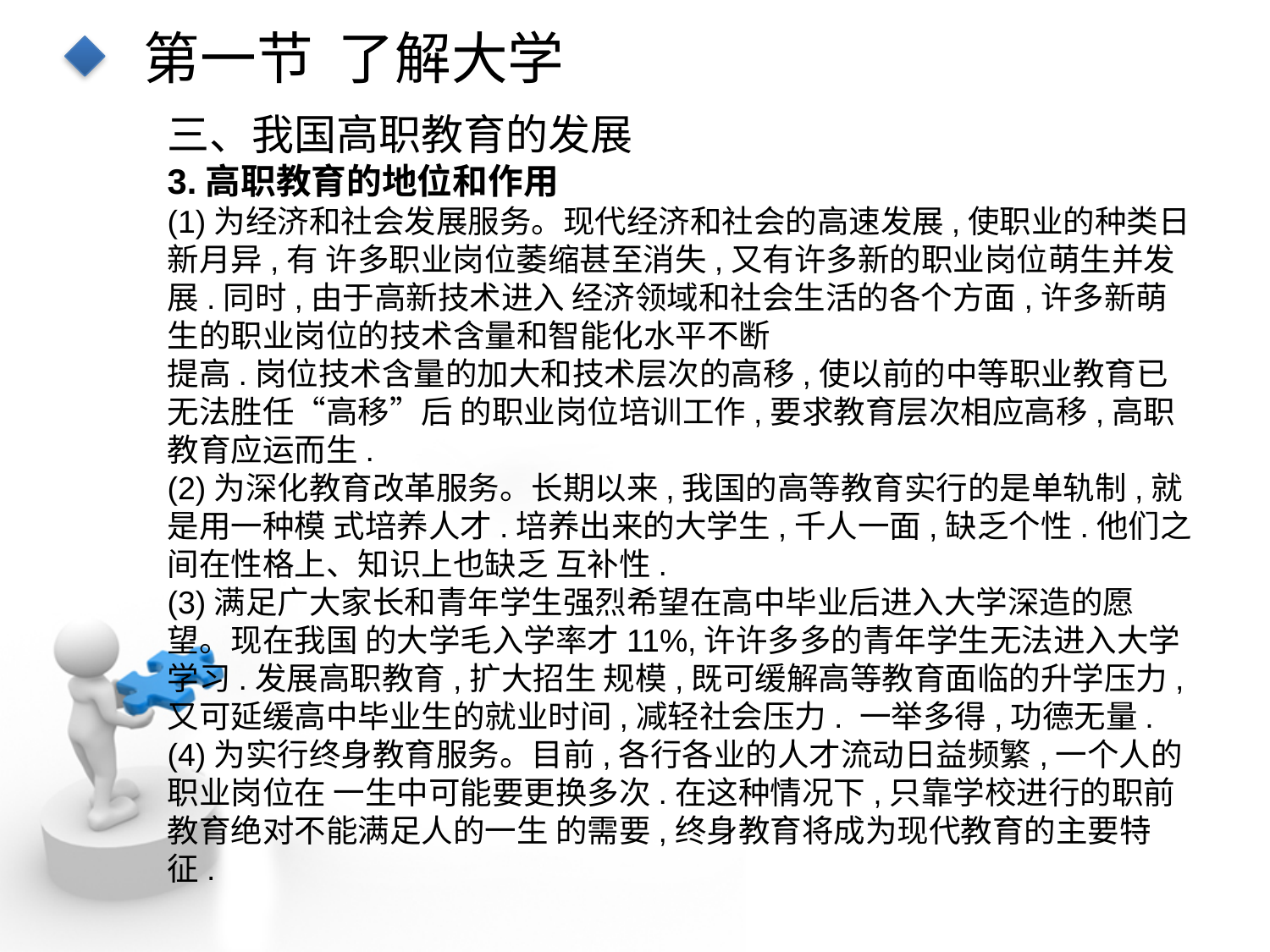

第一节  了解大学

三、我国高职教育的发展
3.高职教育的地位和作用
(1)为经济和社会发展服务。现代经济和社会的高速发展,使职业的种类日新月异,有 许多职业岗位萎缩甚至消失,又有许多新的职业岗位萌生并发展.同时,由于高新技术进入 经济领域和社会生活的各个方面,许多新萌生的职业岗位的技术含量和智能化水平不断
提高.岗位技术含量的加大和技术层次的高移,使以前的中等职业教育已无法胜任“高移”后 的职业岗位培训工作,要求教育层次相应高移,高职教育应运而生.
(2)为深化教育改革服务。长期以来,我国的高等教育实行的是单轨制,就是用一种模 式培养人才.培养出来的大学生,千人一面,缺乏个性.他们之间在性格上、知识上也缺乏 互补性.
(3)满足广大家长和青年学生强烈希望在高中毕业后进入大学深造的愿望。现在我国 的大学毛入学率才11%,许许多多的青年学生无法进入大学学习.发展高职教育,扩大招生 规模,既可缓解高等教育面临的升学压力,又可延缓高中毕业生的就业时间,减轻社会压力. 一举多得,功德无量.
(4)为实行终身教育服务。目前,各行各业的人才流动日益频繁,一个人的职业岗位在 一生中可能要更换多次.在这种情况下,只靠学校进行的职前教育绝对不能满足人的一生 的需要,终身教育将成为现代教育的主要特征.
点击添加文本
点击添加文本
点击添加文本
点击添加文本